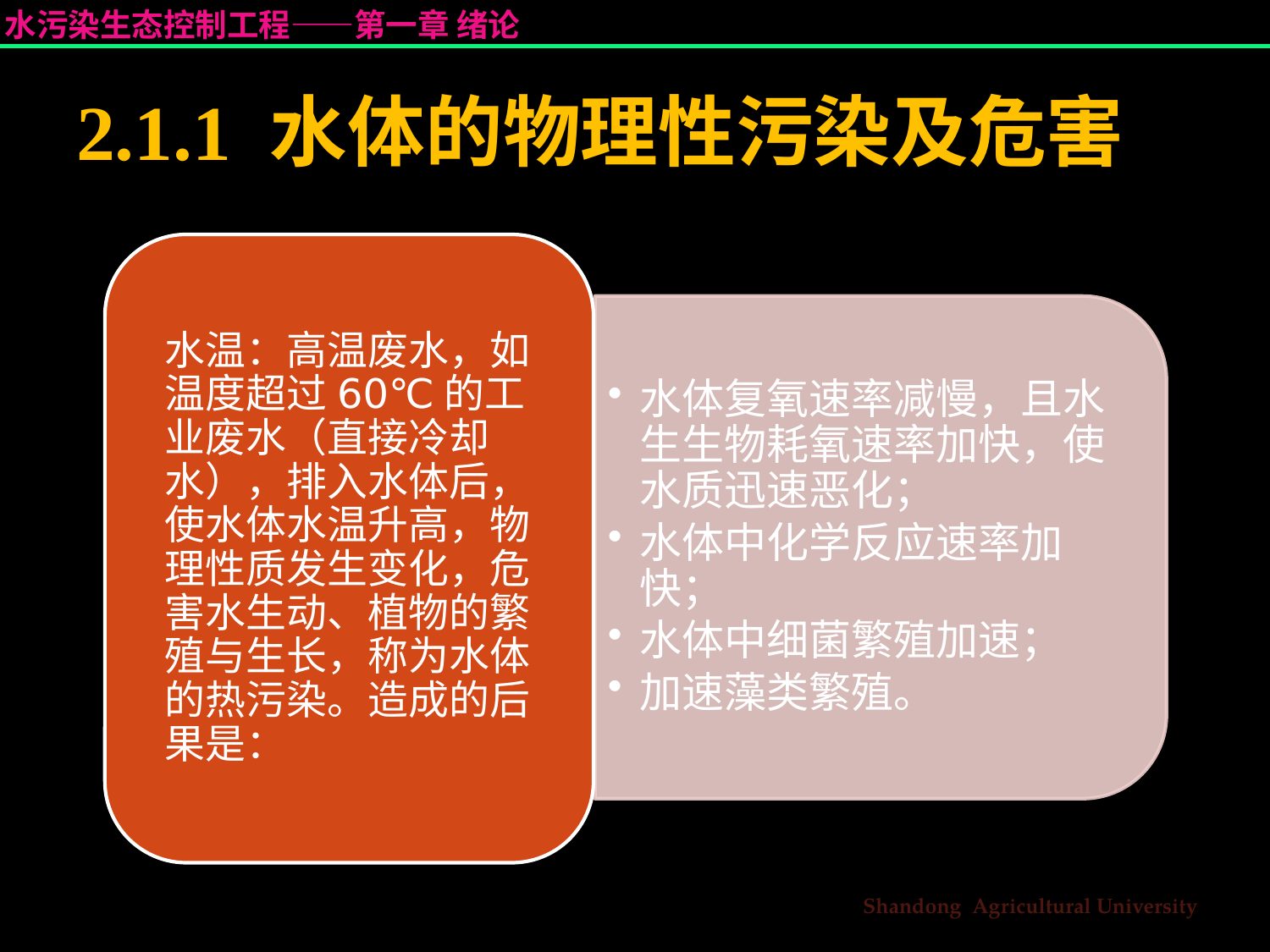

# 2.1.1 水体的物理性污染及危害
水体复氧速率减慢，且水生生物耗氧速率加快，使水质迅速恶化；
水体中化学反应速率加快；
水体中细菌繁殖加速；
加速藻类繁殖。
水温：高温废水，如温度超过60℃的工业废水（直接冷却水），排入水体后，使水体水温升高，物理性质发生变化，危害水生动、植物的繁殖与生长，称为水体的热污染。造成的后果是：